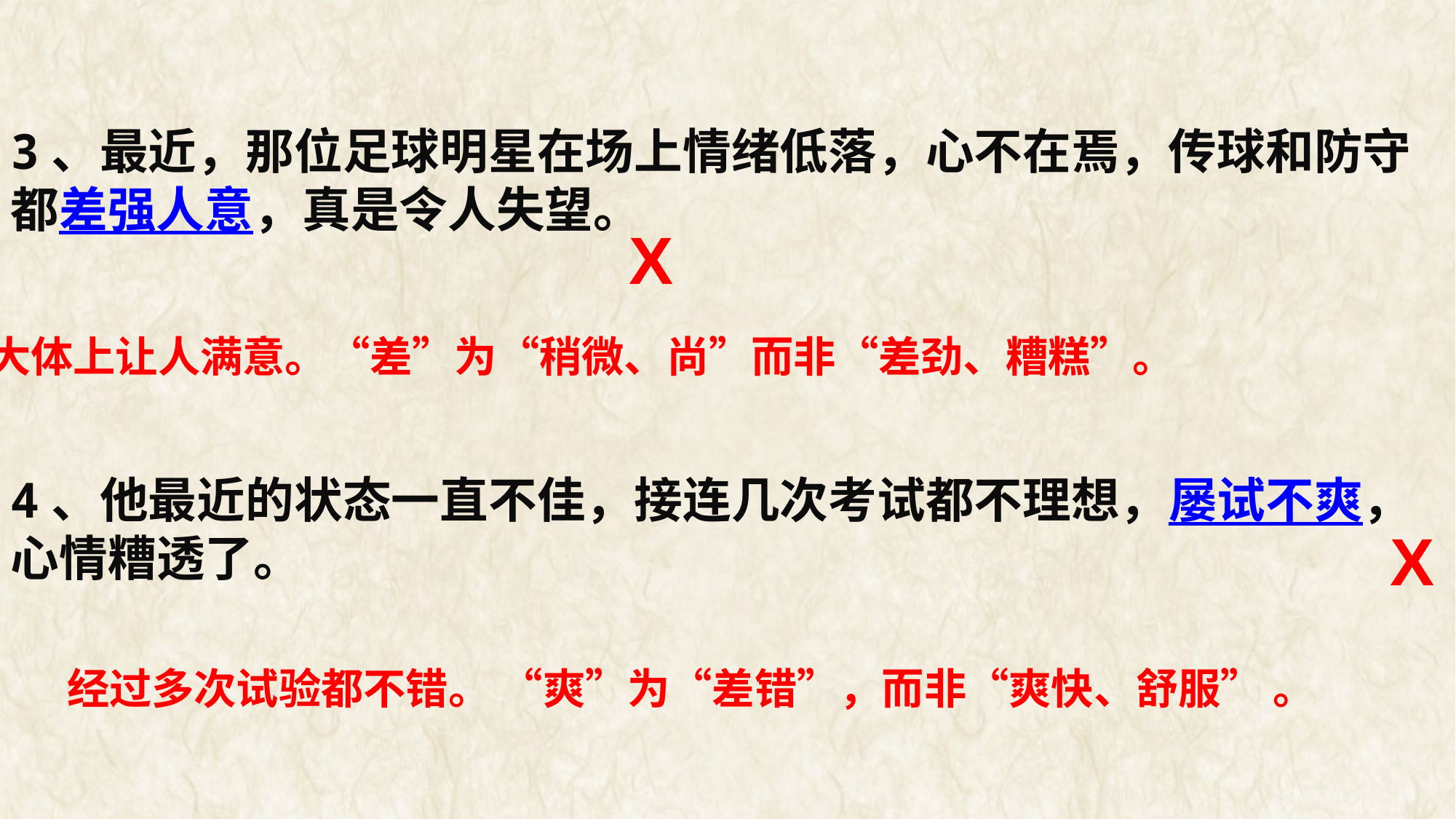

3、最近，那位足球明星在场上情绪低落，心不在焉，传球和防守都差强人意，真是令人失望。

4、他最近的状态一直不佳，接连几次考试都不理想，屡试不爽，心情糟透了。
X
大体上让人满意。“差”为“稍微、尚”而非“差劲、糟糕”。
X
经过多次试验都不错。 “爽”为“差错”，而非“爽快、舒服” 。